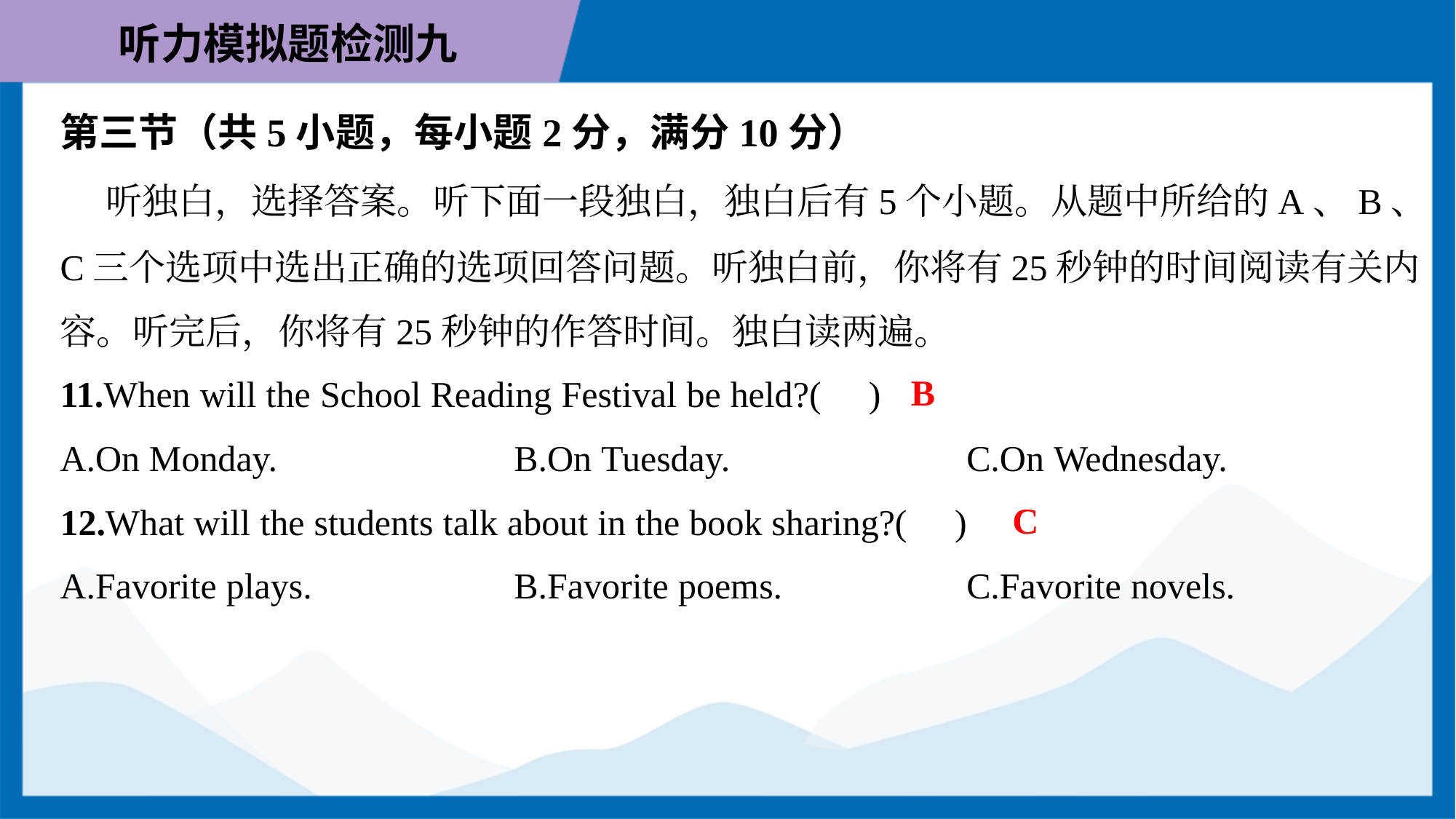

第三节（共5小题，每小题2分，满分10分）
    听独白，选择答案。听下面一段独白，独白后有5个小题。从题中所给的A、B、
C三个选项中选出正确的选项回答问题。听独白前，你将有25秒钟的时间阅读有关内
容。听完后，你将有25秒钟的作答时间。独白读两遍。
B
11.When will the School Reading Festival be held?(     )
A.On Monday.	B.On Tuesday.	C.On Wednesday.
C
12.What will the students talk about in the book sharing?(     )
A.Favorite plays.	B.Favorite poems.	C.Favorite novels.